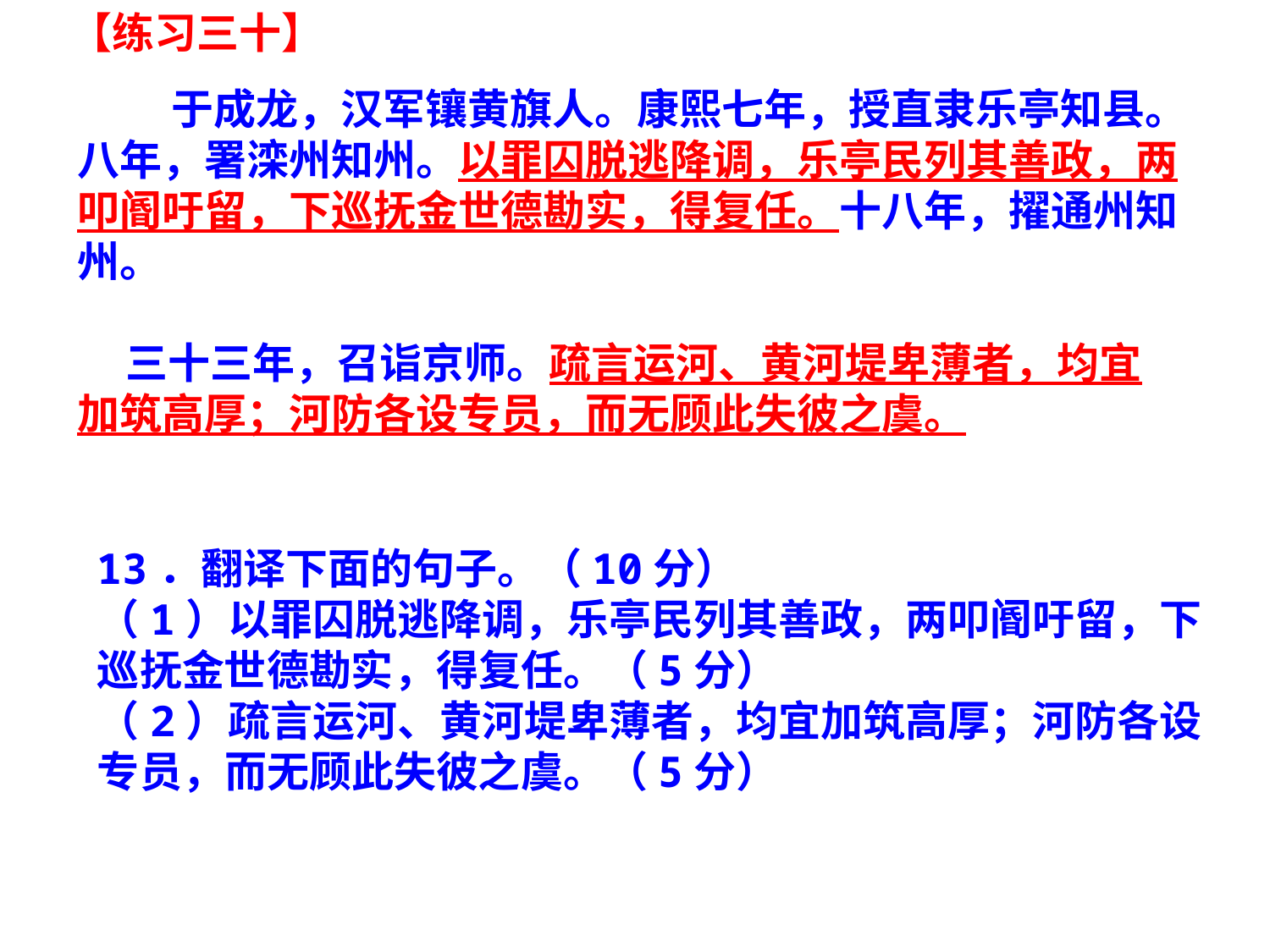

【练习三十】
            于成龙，汉军镶黄旗人。康熙七年，授直隶乐亭知县。八年，署滦州知州。以罪囚脱逃降调，乐亭民列其善政，两叩阍吁留，下巡抚金世德勘实，得复任。十八年，擢通州知州。

    三十三年，召诣京师。疏言运河、黄河堤卑薄者，均宜加筑高厚；河防各设专员，而无顾此失彼之虞。
13．翻译下面的句子。（10分）
（1）以罪囚脱逃降调，乐亭民列其善政，两叩阍吁留，下巡抚金世德勘实，得复任。（5分）
（2）疏言运河、黄河堤卑薄者，均宜加筑高厚；河防各设专员，而无顾此失彼之虞。（5分）